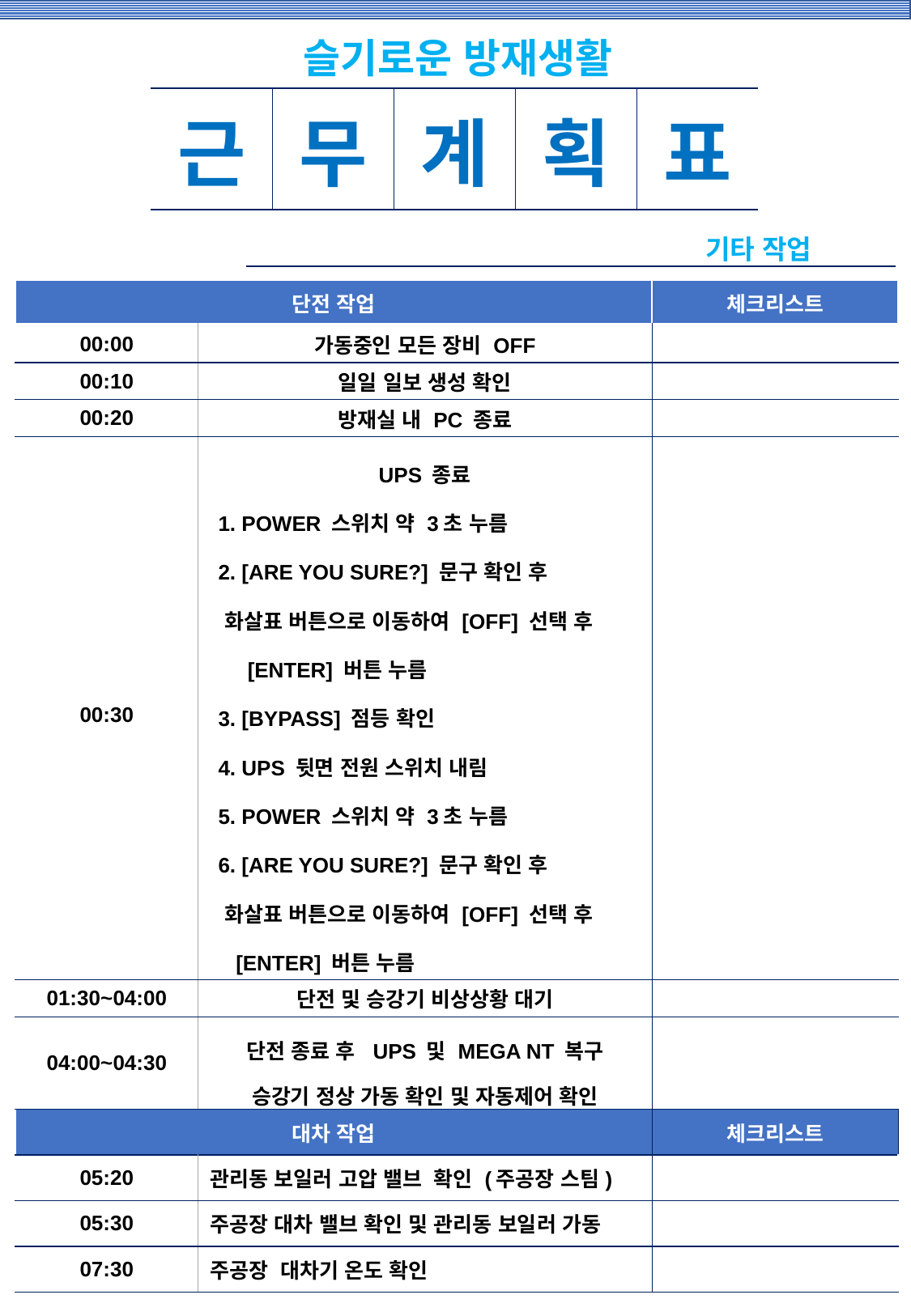

슬기로운 방재생활
| 근 | 무 | 계 | 획 | 표 |
| --- | --- | --- | --- | --- |
기타 작업
| 단전 작업 |  | 체크리스트 |
| --- | --- | --- |
| 00:00 | 가동중인 모든 장비 OFF |  |
| 00:10 | 일일 일보 생성 확인 |  |
| 00:20 | 방재실 내 PC 종료 |  |
| 00:30 | UPS 종료 1. POWER 스위치 약 3초 누름 2. [ARE YOU SURE?] 문구 확인 후 화살표 버튼으로 이동하여 [OFF] 선택 후 [ENTER] 버튼 누름 3. [BYPASS] 점등 확인 4. UPS 뒷면 전원 스위치 내림 5. POWER 스위치 약 3초 누름 6. [ARE YOU SURE?] 문구 확인 후 화살표 버튼으로 이동하여 [OFF] 선택 후 [ENTER] 버튼 누름 |  |
| 01:30~04:00 | 단전 및 승강기 비상상황 대기 |  |
| 04:00~04:30 | 단전 종료 후 UPS 및 MEGA NT 복구 승강기 정상 가동 확인 및 자동제어 확인 |  |
| 대차 작업 |  | 체크리스트 |
| 05:20 | 관리동 보일러 고압 밸브 확인 (주공장 스팀) |  |
| 05:30 | 주공장 대차 밸브 확인 및 관리동 보일러 가동 |  |
| 07:30 | 주공장 대차기 온도 확인 |  |